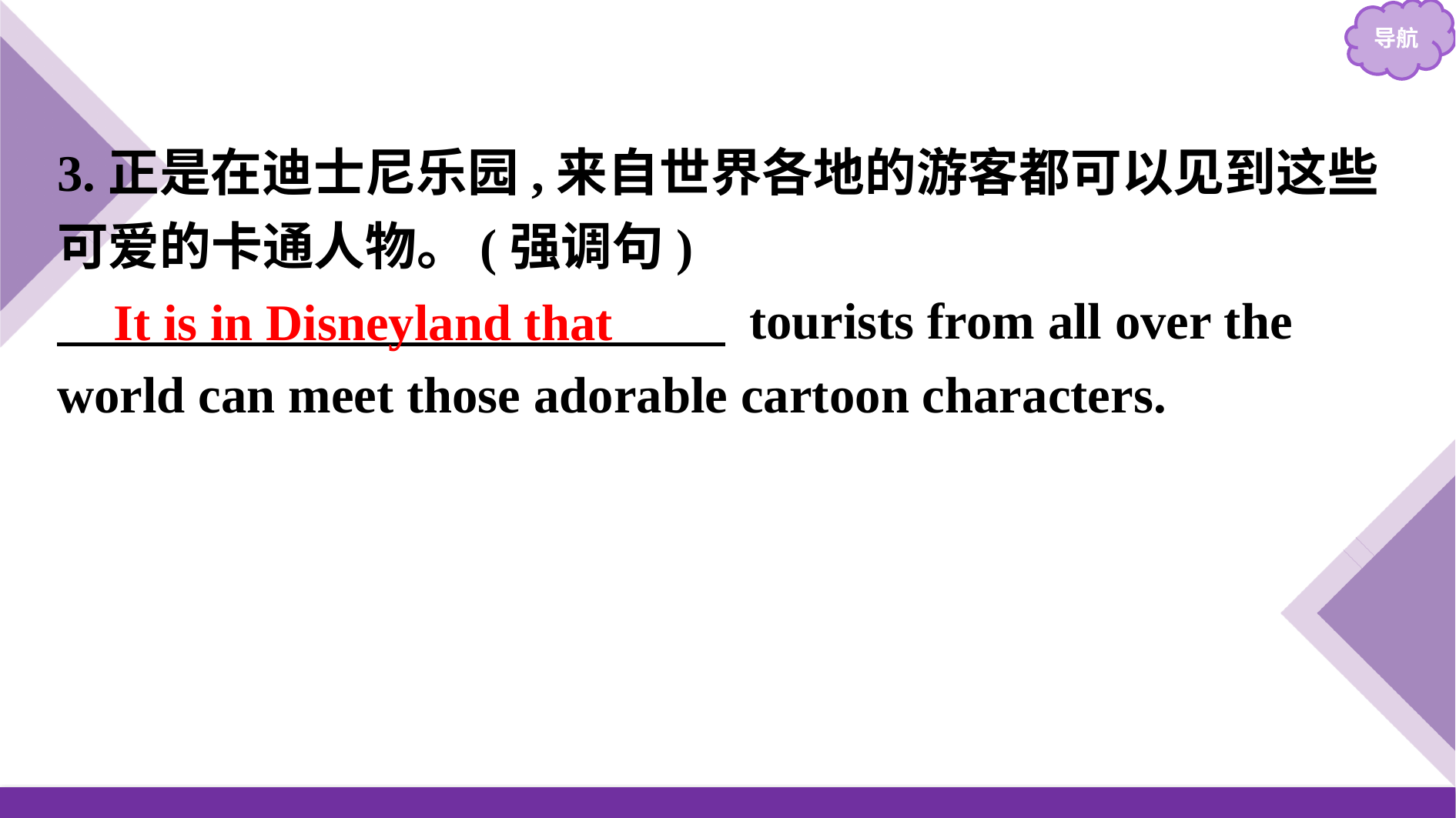

3.正是在迪士尼乐园,来自世界各地的游客都可以见到这些可爱的卡通人物。(强调句)
　　　　　　　　　　　　　 tourists from all over the world can meet those adorable cartoon characters.
It is in Disneyland that